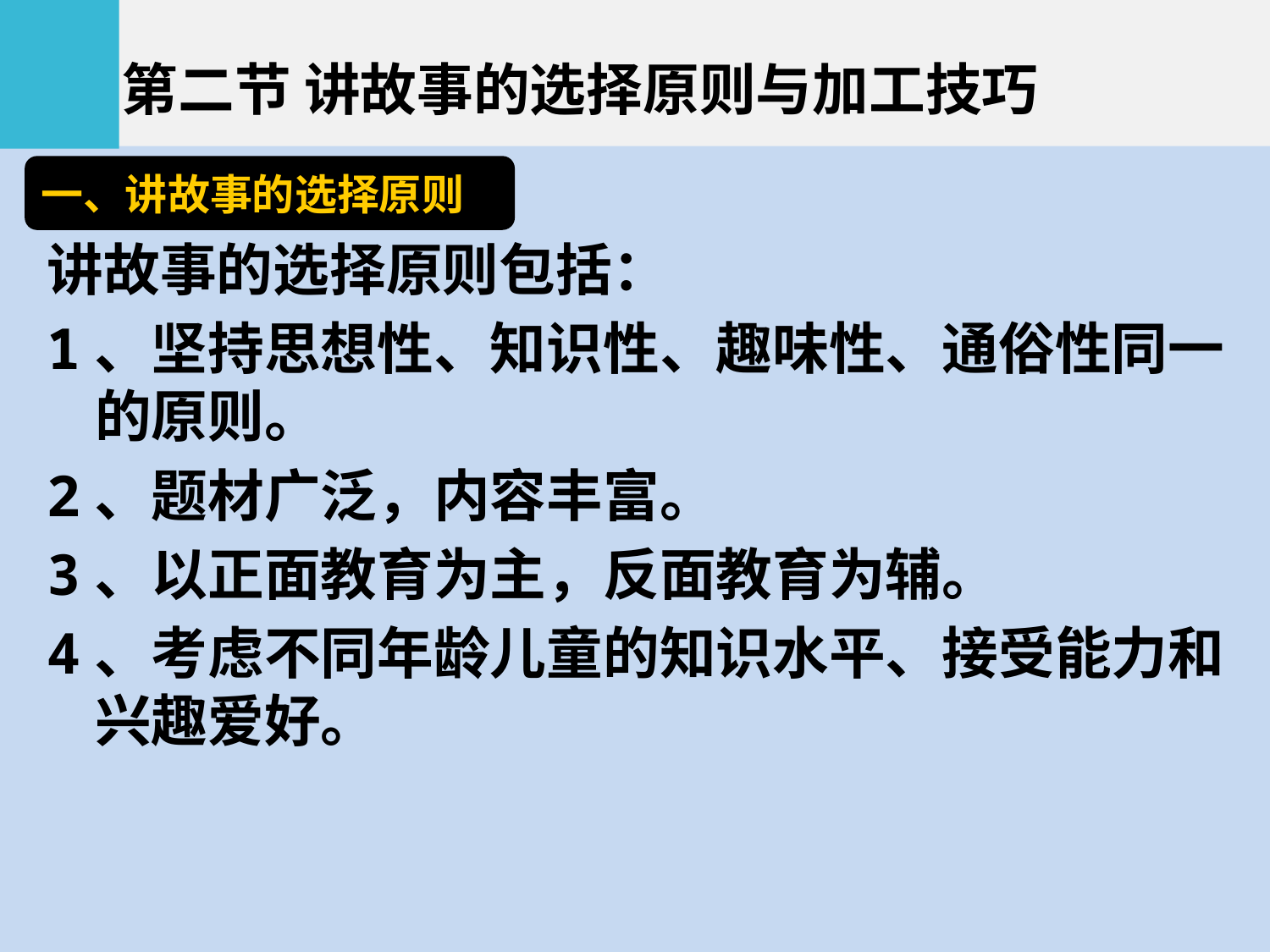

第二节 讲故事的选择原则与加工技巧

一、讲故事的选择原则

讲故事的选择原则包括：
1、坚持思想性、知识性、趣味性、通俗性同一的原则。
2、题材广泛，内容丰富。
3、以正面教育为主，反面教育为辅。
4、考虑不同年龄儿童的知识水平、接受能力和兴趣爱好。